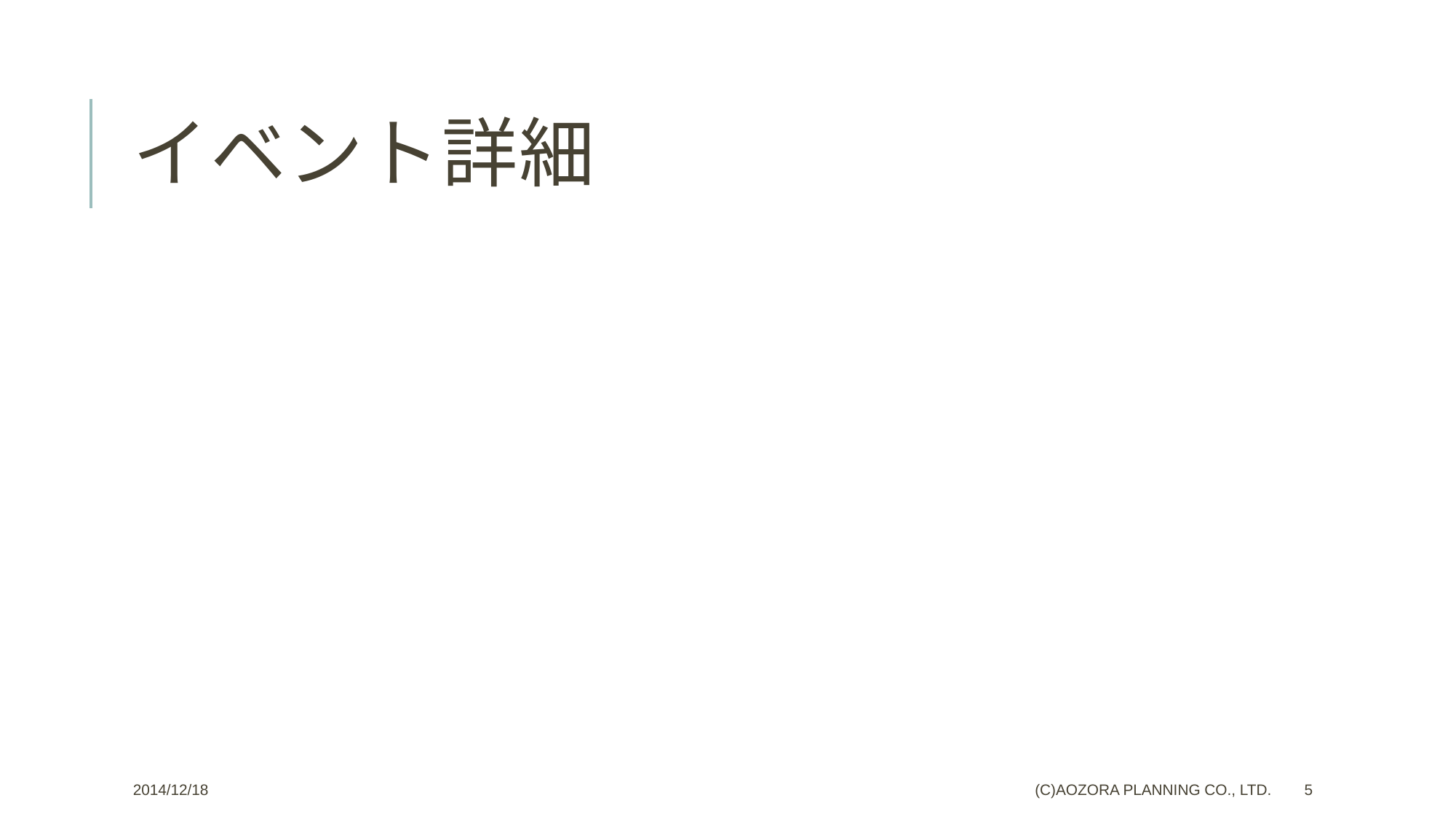

# イベント詳細

2014/12/18
(c)Aozora Planning Co., Ltd.
5